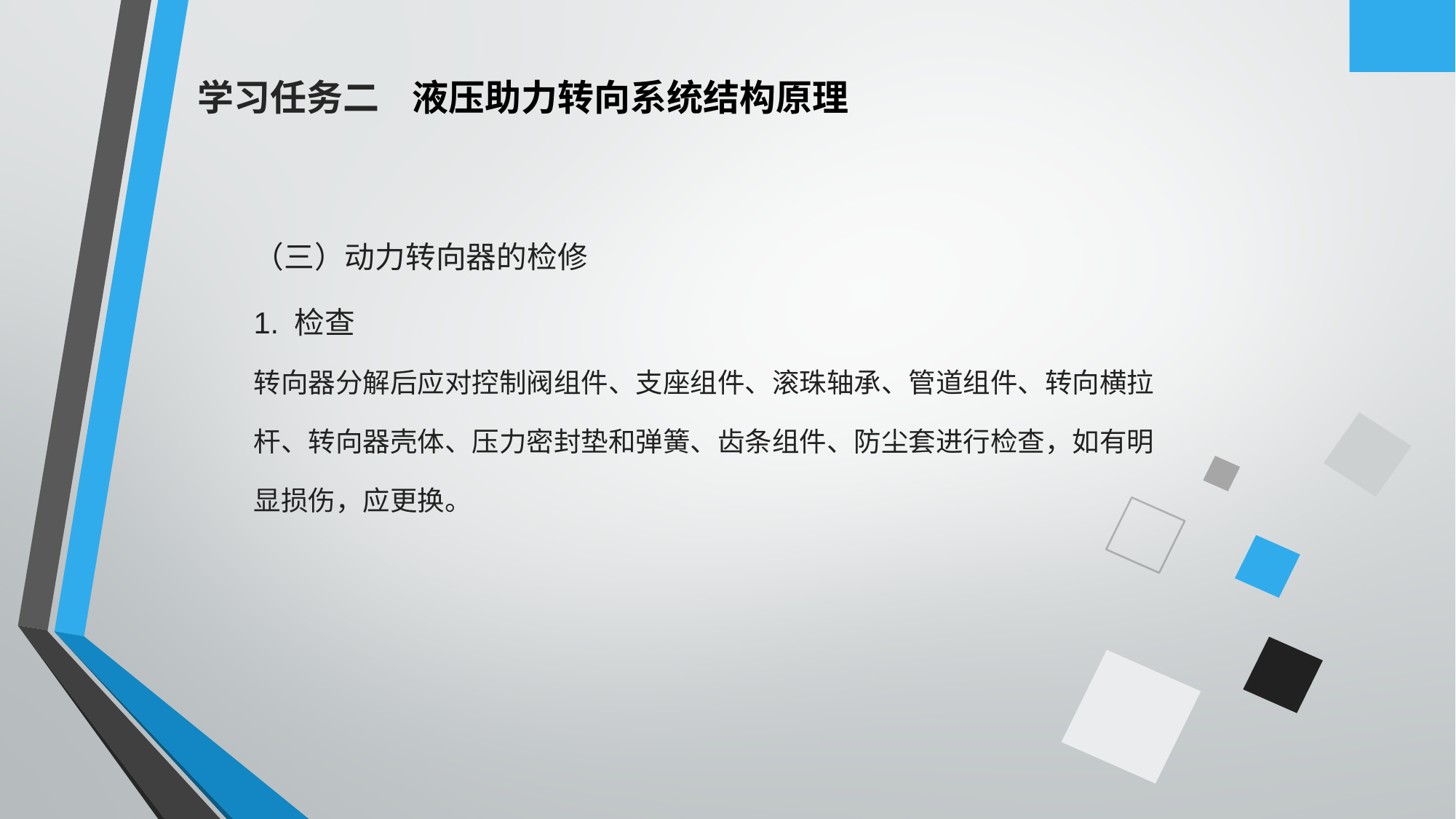

学习任务二    液压助力转向系统结构原理

（三）动力转向器的检修
1. 检查
转向器分解后应对控制阀组件、支座组件、滚珠轴承、管道组件、转向横拉杆、转向器壳体、压力密封垫和弹簧、齿条组件、防尘套进行检查，如有明显损伤，应更换。